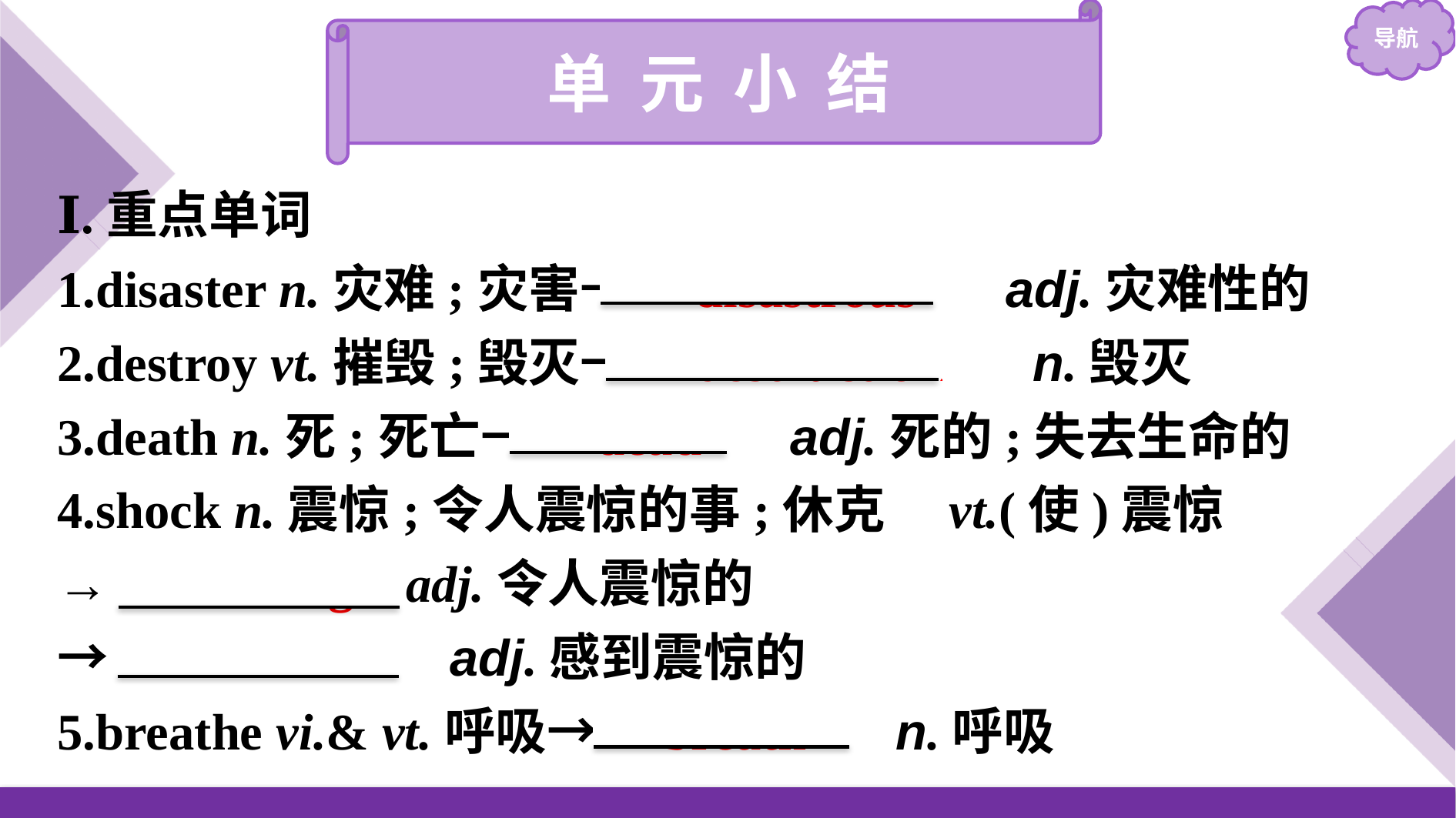

单  元  小  结
Ⅰ.重点单词
1.disaster n.灾难;灾害→　disastrous　 adj.灾难性的
2.destroy vt.摧毁;毁灭→　destruction　 n.毁灭
3.death n.死;死亡→　dead　 adj.死的;失去生命的
4.shock n.震惊;令人震惊的事;休克　vt.(使)震惊
→    shocking    adj.令人震惊的
→　shocked　 adj.感到震惊的
5.breathe vi.& vt.呼吸→　breath　 n.呼吸